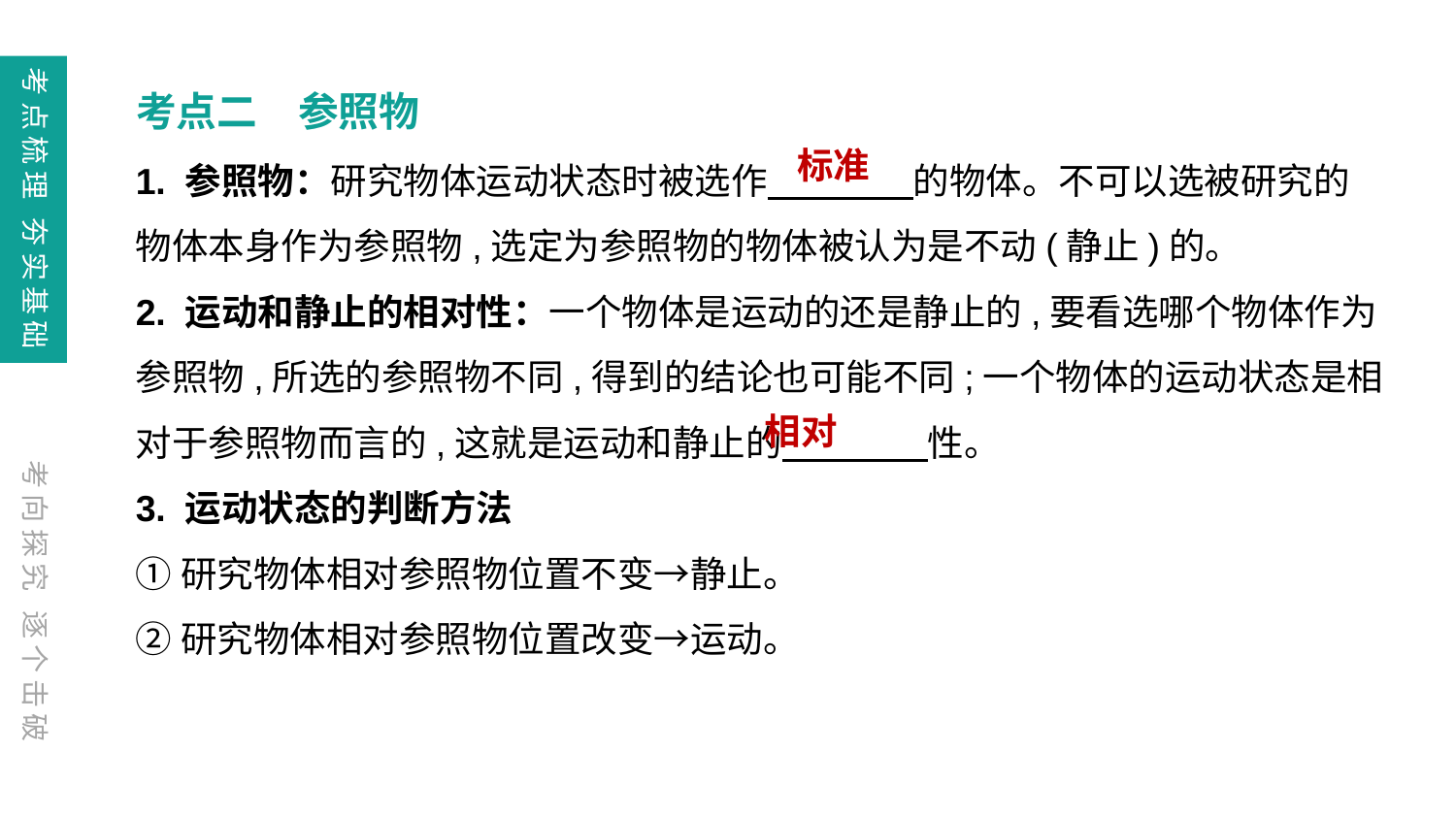

考点梳理 夯实基础
考点二　参照物
1. 参照物：研究物体运动状态时被选作　　　　的物体。不可以选被研究的物体本身作为参照物,选定为参照物的物体被认为是不动(静止)的。
2. 运动和静止的相对性：一个物体是运动的还是静止的,要看选哪个物体作为参照物,所选的参照物不同,得到的结论也可能不同;一个物体的运动状态是相对于参照物而言的,这就是运动和静止的　　　　性。
3. 运动状态的判断方法
①研究物体相对参照物位置不变→静止。
②研究物体相对参照物位置改变→运动。
标准
相对
考向探究 逐个击破